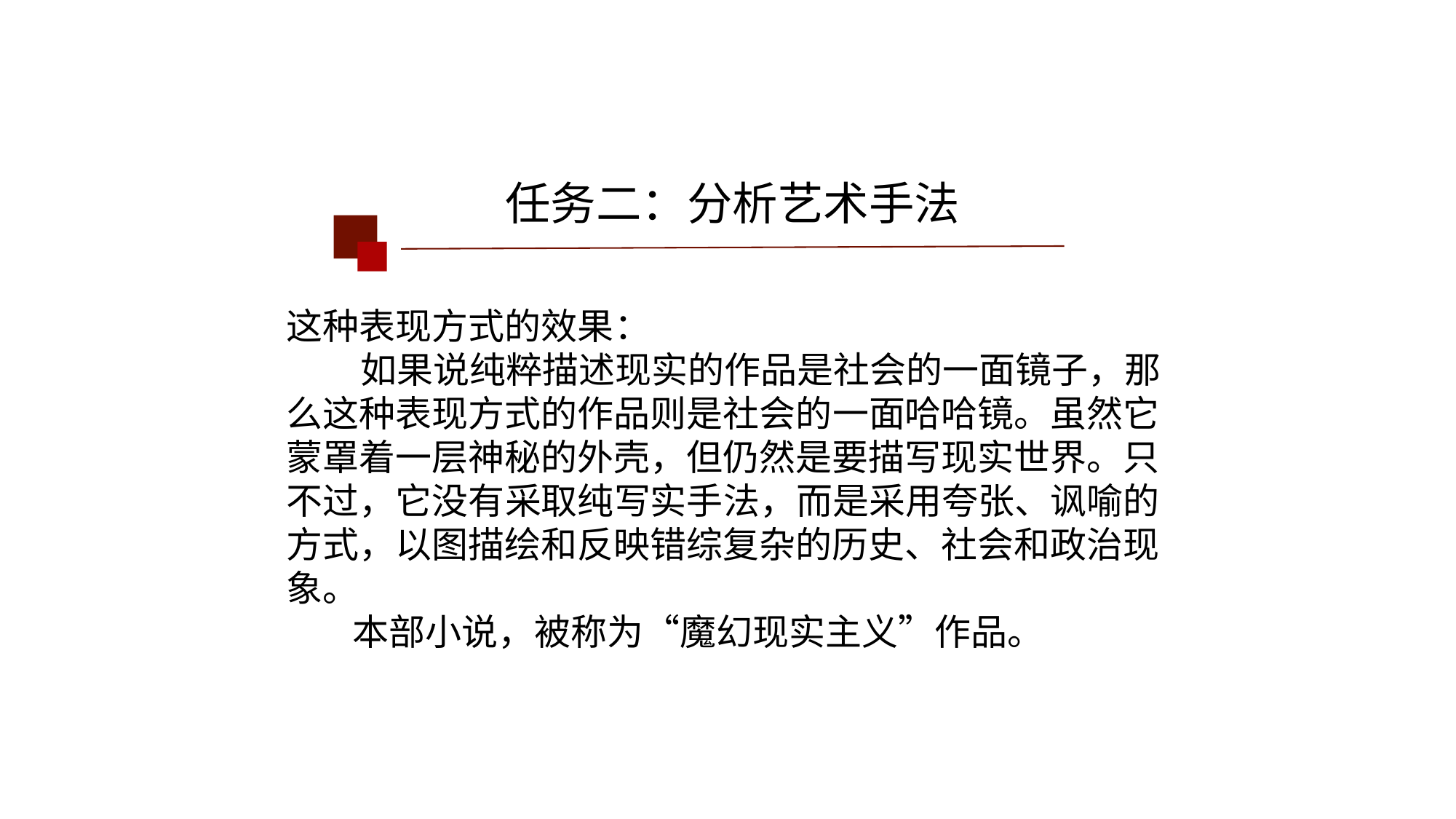

任务二：分析艺术手法

这种表现方式的效果：
        如果说纯粹描述现实的作品是社会的一面镜子，那么这种表现方式的作品则是社会的一面哈哈镜。虽然它蒙罩着一层神秘的外壳，但仍然是要描写现实世界。只不过，它没有采取纯写实手法，而是采用夸张、讽喻的方式，以图描绘和反映错综复杂的历史、社会和政治现象。
       本部小说，被称为“魔幻现实主义”作品。